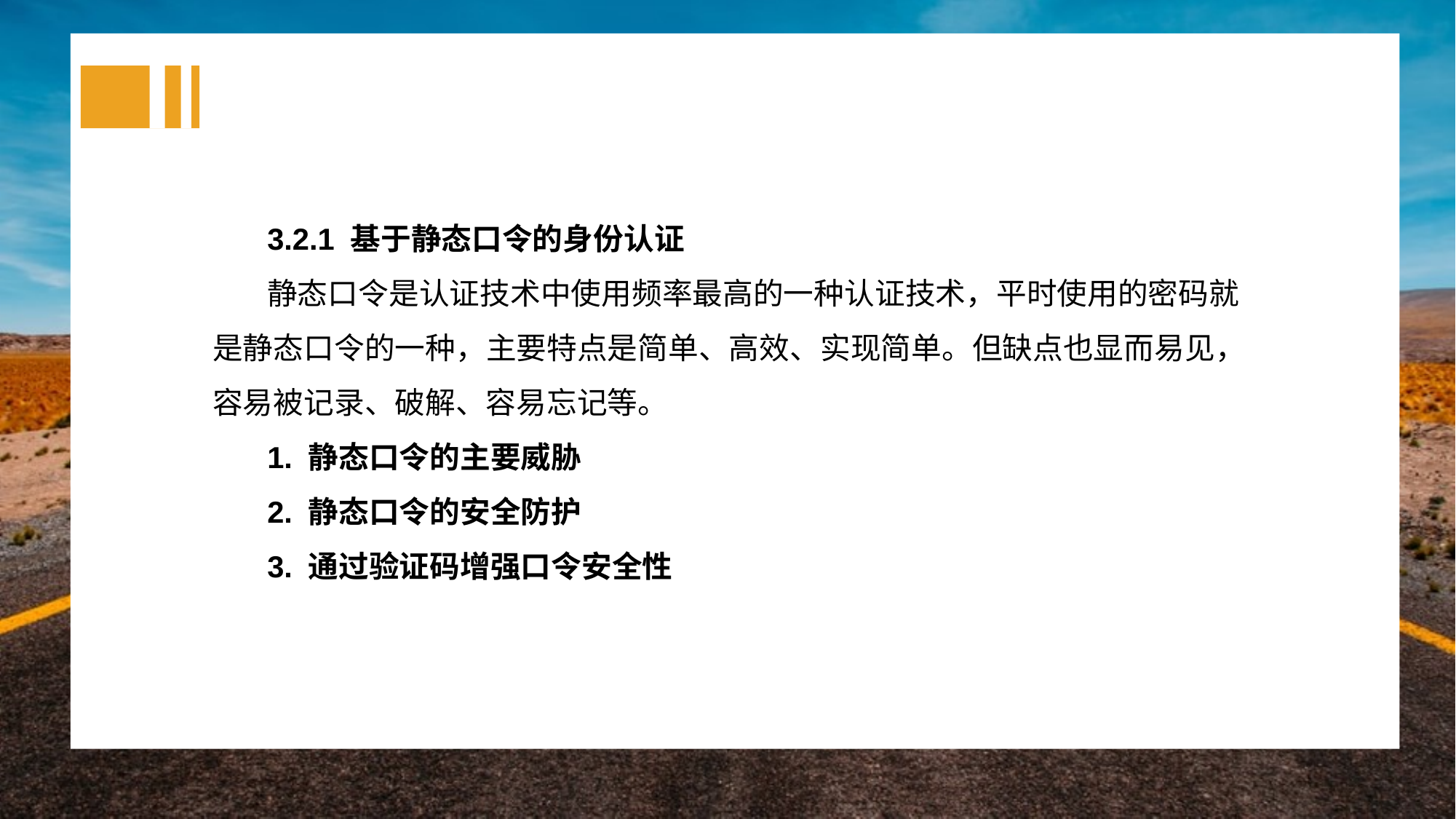

3.2.1 基于静态口令的身份认证
静态口令是认证技术中使用频率最高的一种认证技术，平时使用的密码就是静态口令的一种，主要特点是简单、高效、实现简单。但缺点也显而易见，容易被记录、破解、容易忘记等。
1. 静态口令的主要威胁
2. 静态口令的安全防护
3. 通过验证码增强口令安全性